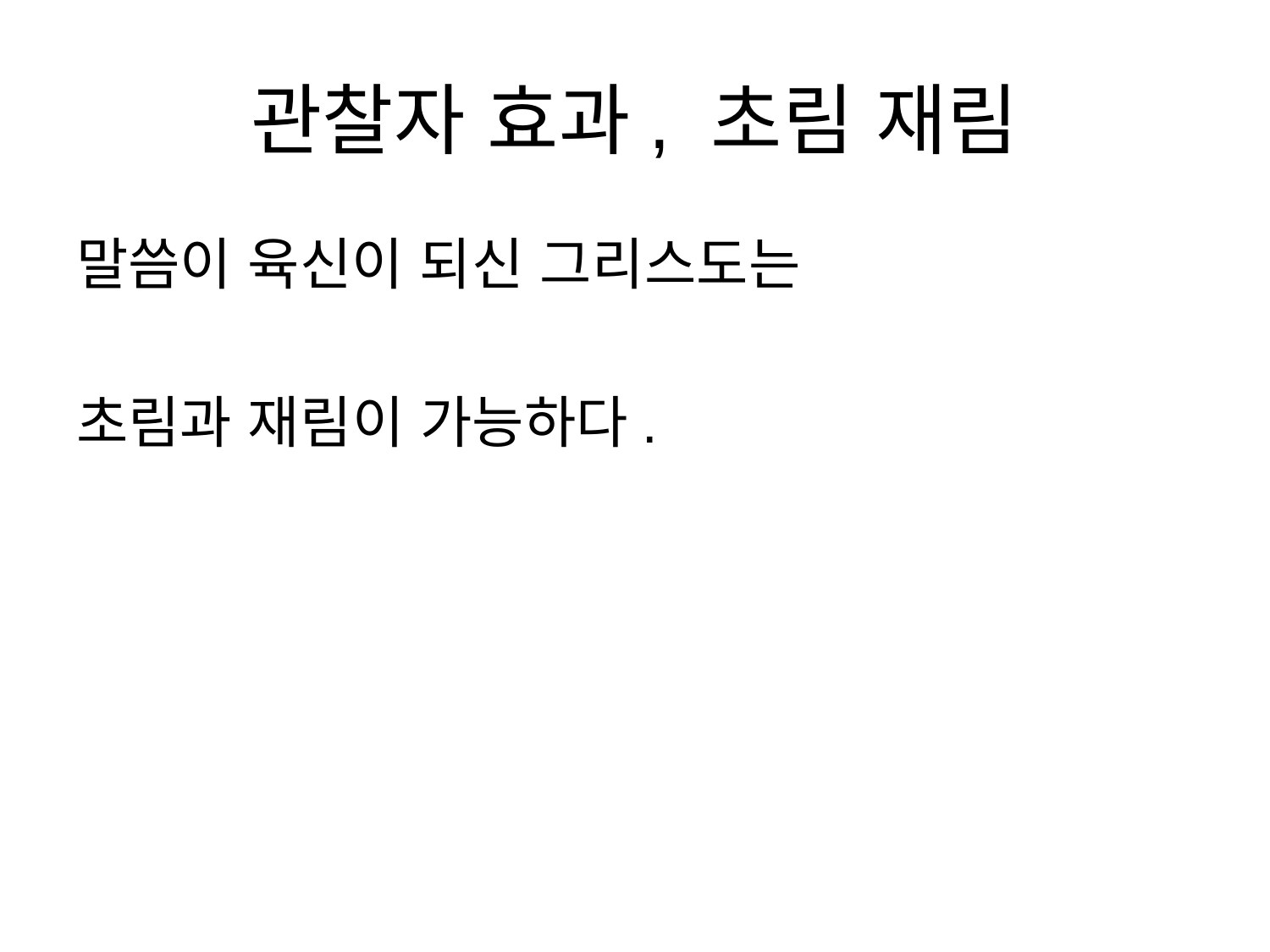

# 관찰자 효과, 초림 재림
말씀이 육신이 되신 그리스도는

초림과 재림이 가능하다.